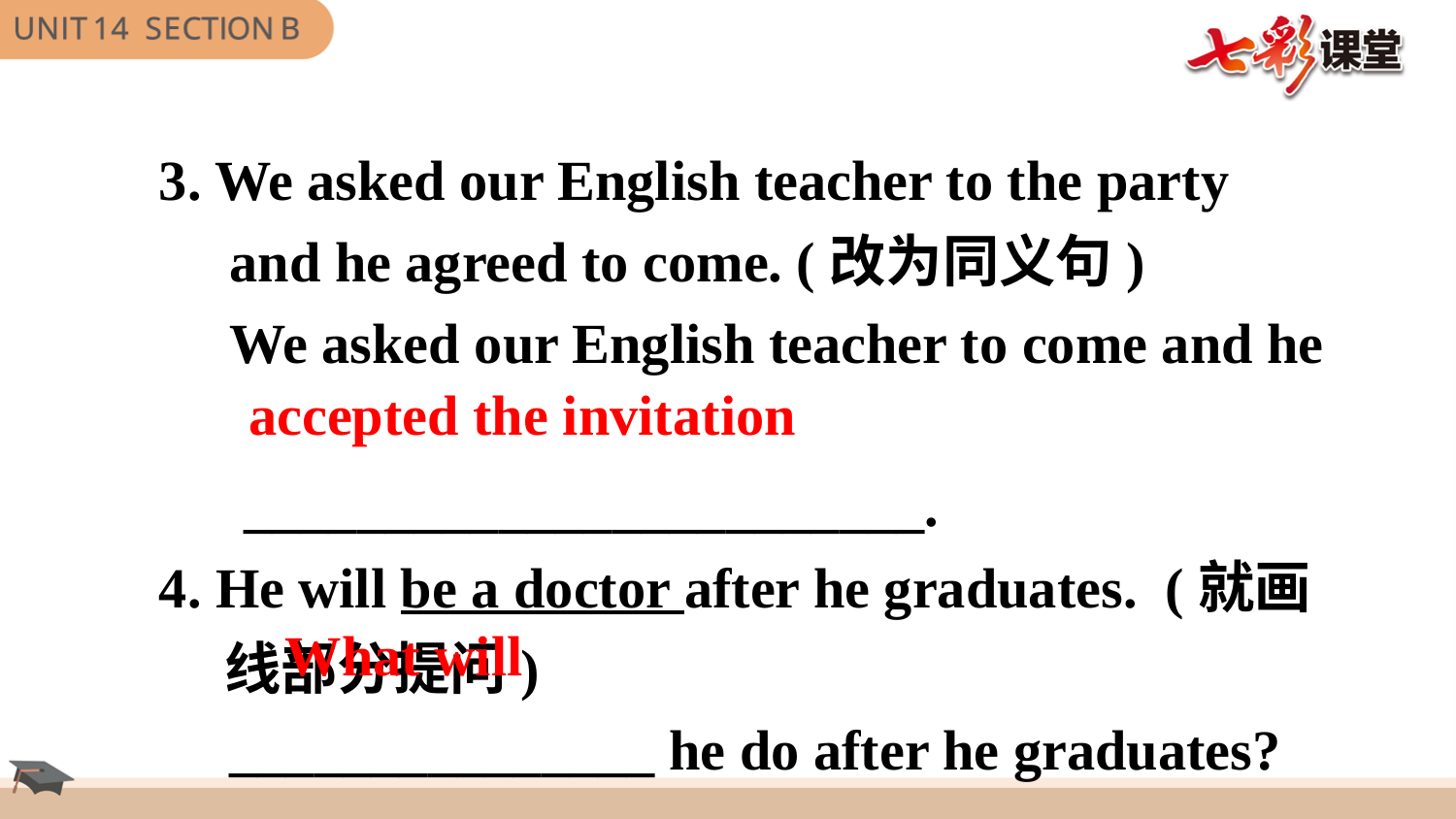

3. We asked our English teacher to the party
     and he agreed to come. (改为同义句)
     We asked our English teacher to come and he
      ________________________.
4. He will be a doctor after he graduates.  (就画
    线部分提问)
     _______________ he do after he graduates?
accepted the invitation
What will